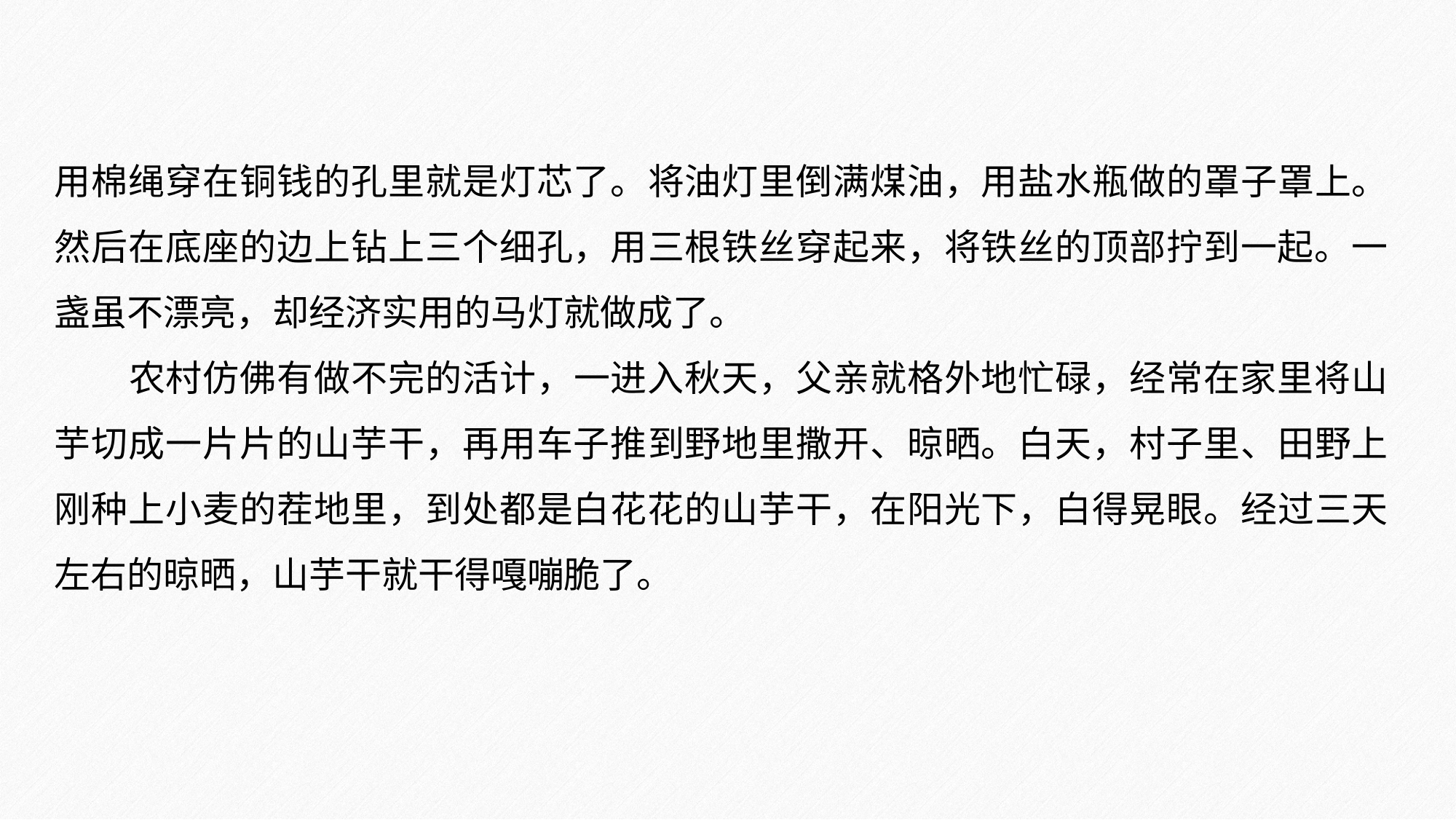

用棉绳穿在铜钱的孔里就是灯芯了。将油灯里倒满煤油，用盐水瓶做的罩子罩上。然后在底座的边上钻上三个细孔，用三根铁丝穿起来，将铁丝的顶部拧到一起。一盏虽不漂亮，却经济实用的马灯就做成了。
农村仿佛有做不完的活计，一进入秋天，父亲就格外地忙碌，经常在家里将山芋切成一片片的山芋干，再用车子推到野地里撒开、晾晒。白天，村子里、田野上刚种上小麦的茬地里，到处都是白花花的山芋干，在阳光下，白得晃眼。经过三天左右的晾晒，山芋干就干得嘎嘣脆了。